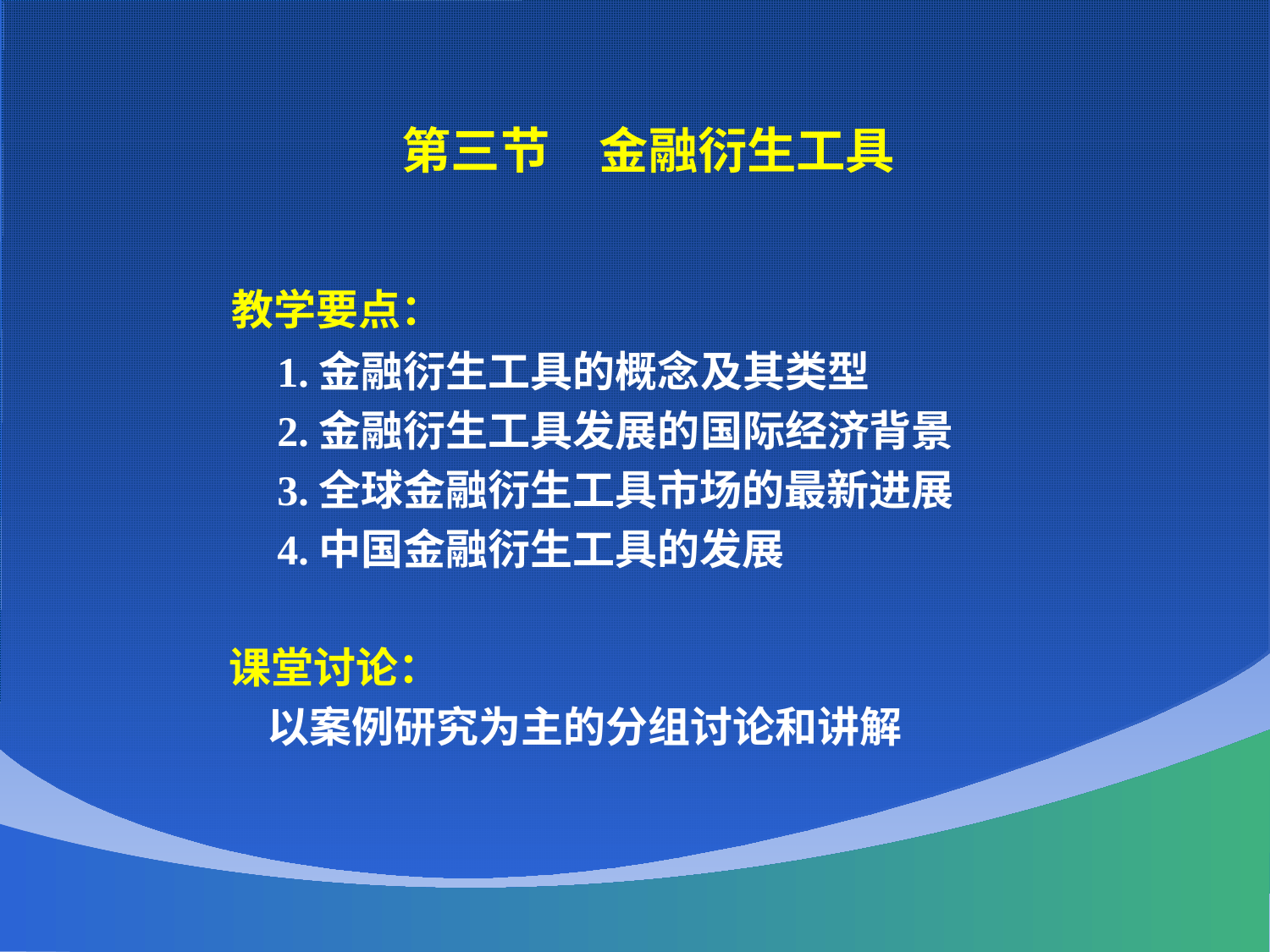

第三节　金融衍生工具

           教学要点：
                   1.金融衍生工具的概念及其类型
                   2.金融衍生工具发展的国际经济背景
                   3.全球金融衍生工具市场的最新进展
                   4.中国金融衍生工具的发展

               课堂讨论：
                   以案例研究为主的分组讨论和讲解